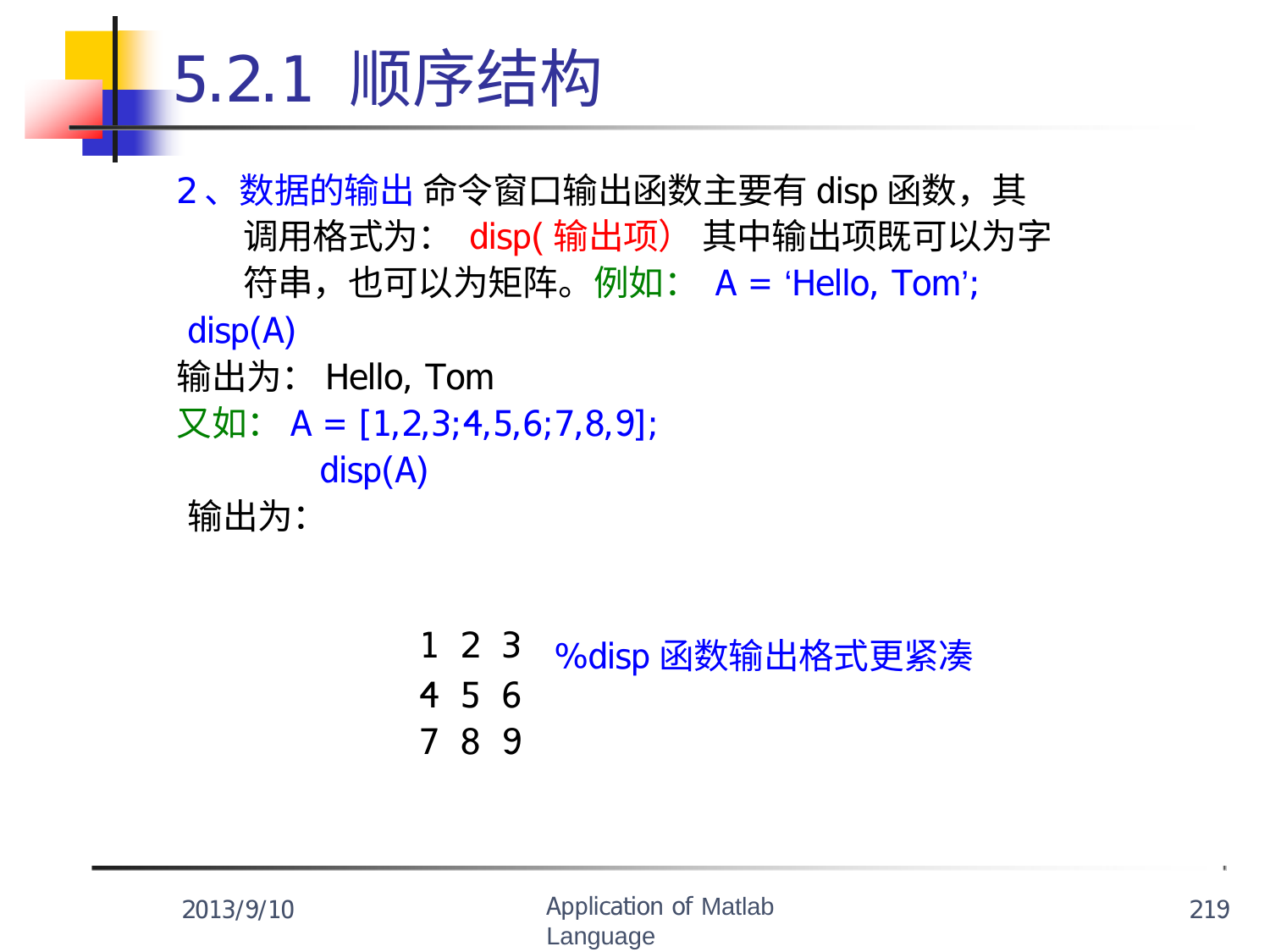

# 5.2.1 顺序结构
2、数据的输出 命令窗口输出函数主要有disp函数，其调用格式为： disp(输出项） 其中输出项既可以为字符串，也可以为矩阵。例如： A = ‘Hello, Tom’;
disp(A)
输出为：Hello, Tom
又如：A = [1,2,3;4,5,6;7,8,9];
disp(A)
输出为：

%disp函数输出格式更紧凑
| 1 | 2 | 3 |
| --- | --- | --- |
| 4 | 5 | 6 |
| 7 | 8 | 9 |
Application of Matlab Language
2013/9/10
219